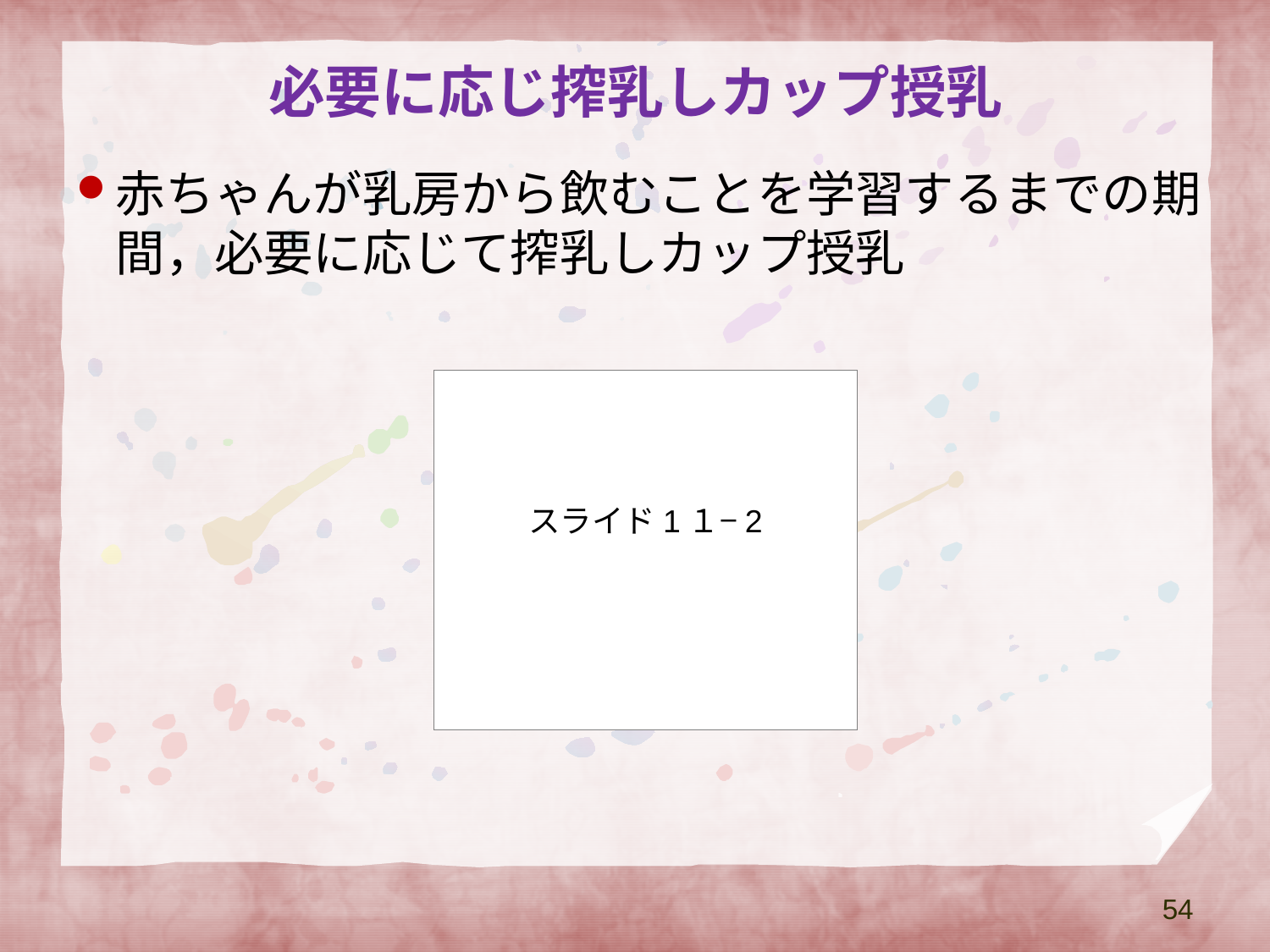

# 必要に応じ搾乳しカップ授乳
赤ちゃんが乳房から飲むことを学習するまでの期間，必要に応じて搾乳しカップ授乳

スライド1１−2

54